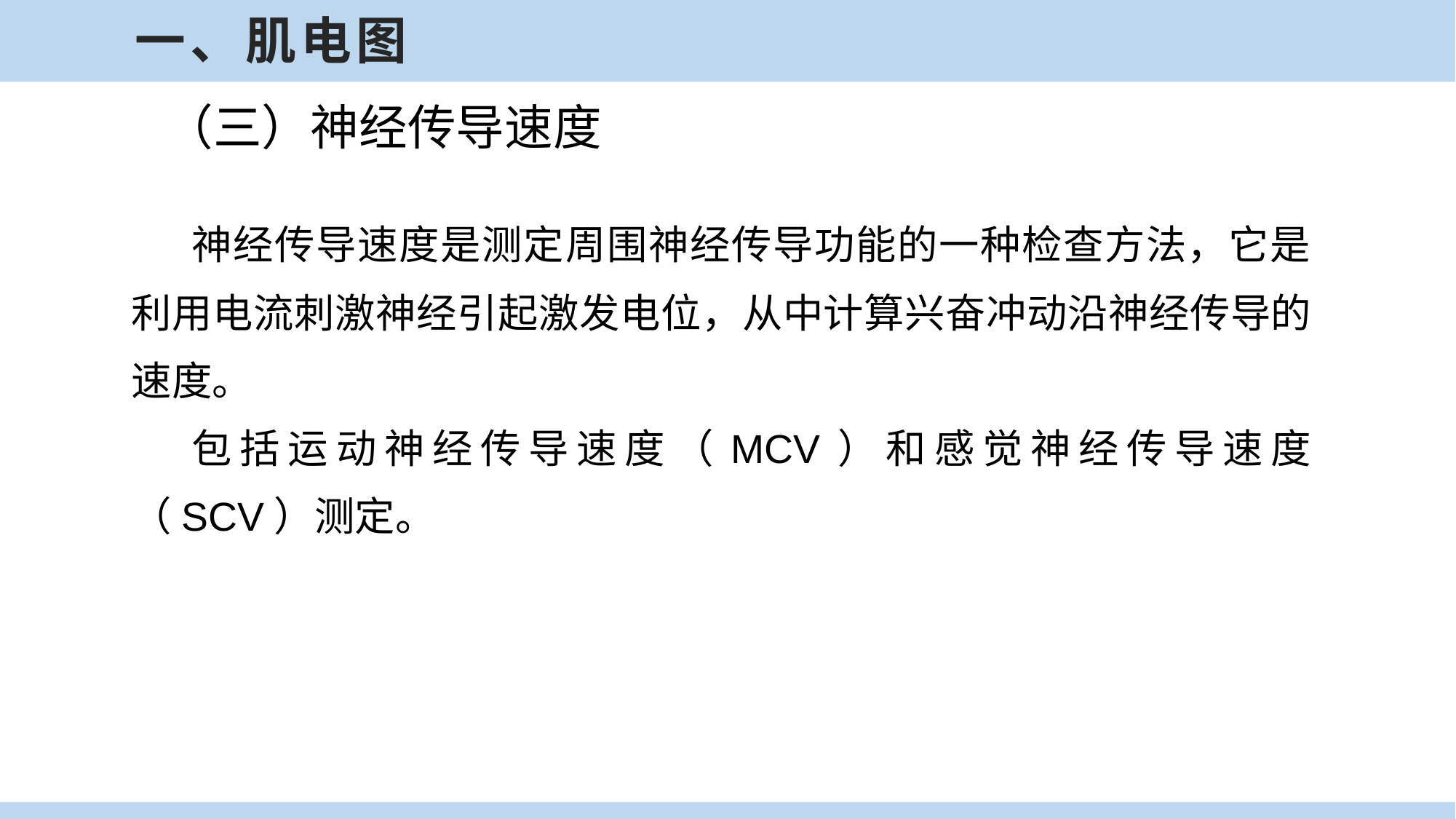

一、肌电图
（三）神经传导速度

神经传导速度是测定周围神经传导功能的一种检查方法，它是利用电流刺激神经引起激发电位，从中计算兴奋冲动沿神经传导的速度。
包括运动神经传导速度（MCV）和感觉神经传导速度（SCV）测定。